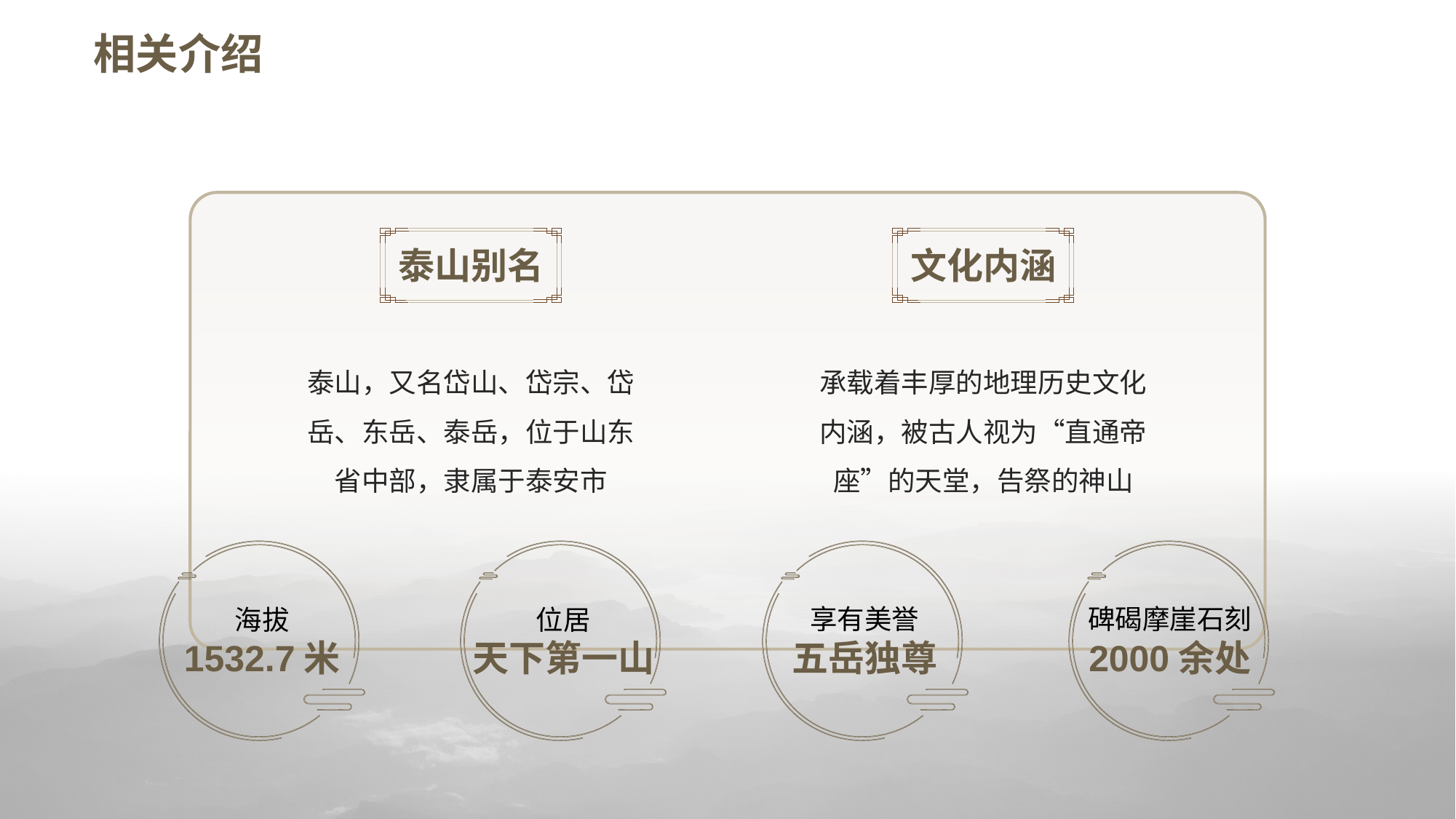

# 相关介绍

泰山别名
泰山，又名岱山、岱宗、岱岳、东岳、泰岳，位于山东省中部，隶属于泰安市

文化内涵
承载着丰厚的地理历史文化内涵，被古人视为“直通帝座”的天堂，告祭的神山

享有美誉
五岳独尊
碑碣摩崖石刻
2000余处
海拔
1532.7米
位居
天下第一山